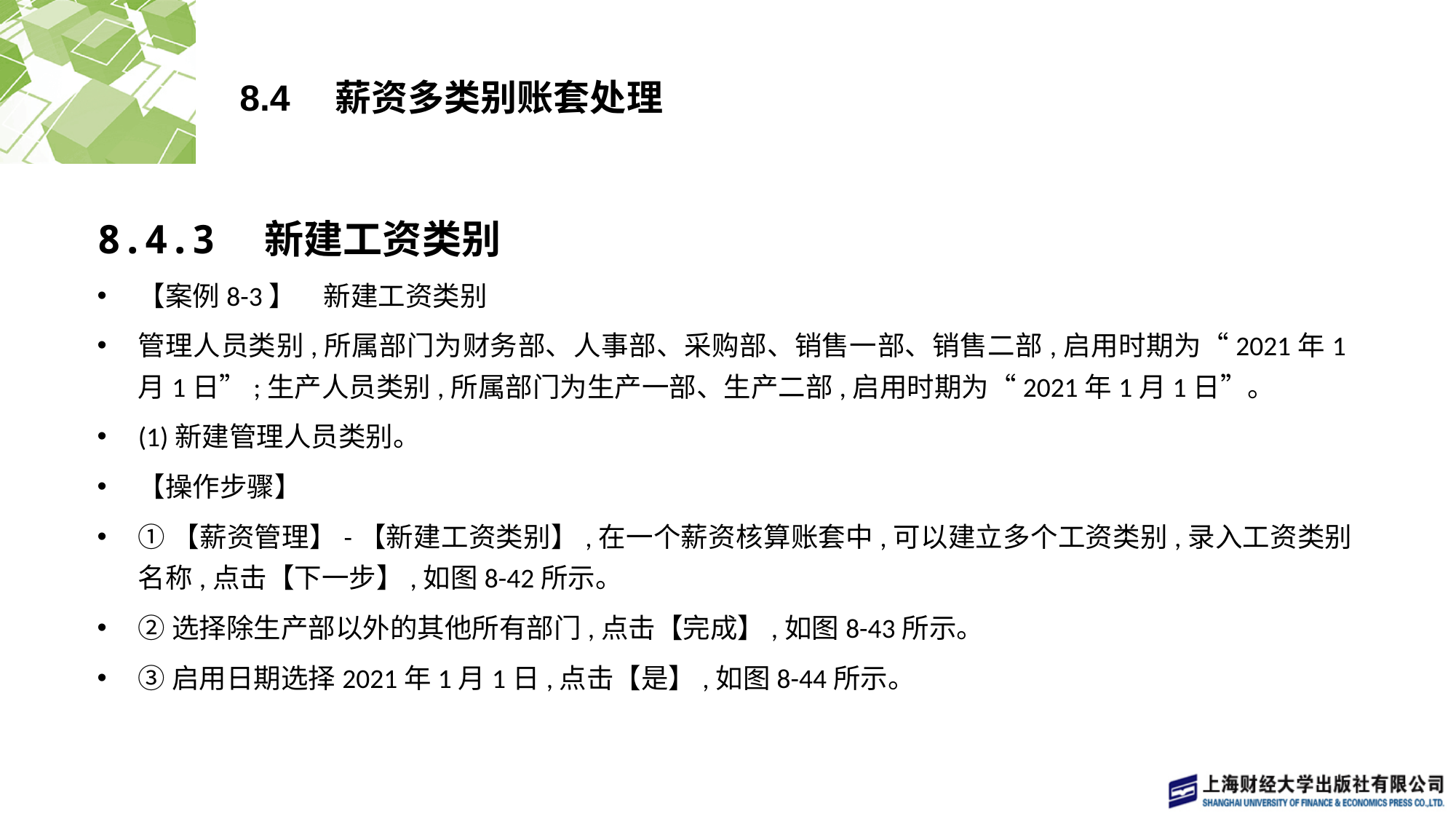

# 8.4　薪资多类别账套处理
8.4.3　新建工资类别
【案例8-3】　新建工资类别
管理人员类别,所属部门为财务部、人事部、采购部、销售一部、销售二部,启用时期为“2021年1月1日”;生产人员类别,所属部门为生产一部、生产二部,启用时期为“2021年1月1日”。
(1)新建管理人员类别。
【操作步骤】
①【薪资管理】-【新建工资类别】,在一个薪资核算账套中,可以建立多个工资类别,录入工资类别名称,点击【下一步】,如图8-42所示。
②选择除生产部以外的其他所有部门,点击【完成】,如图8-43所示。
③启用日期选择2021年1月1日,点击【是】,如图8-44所示。